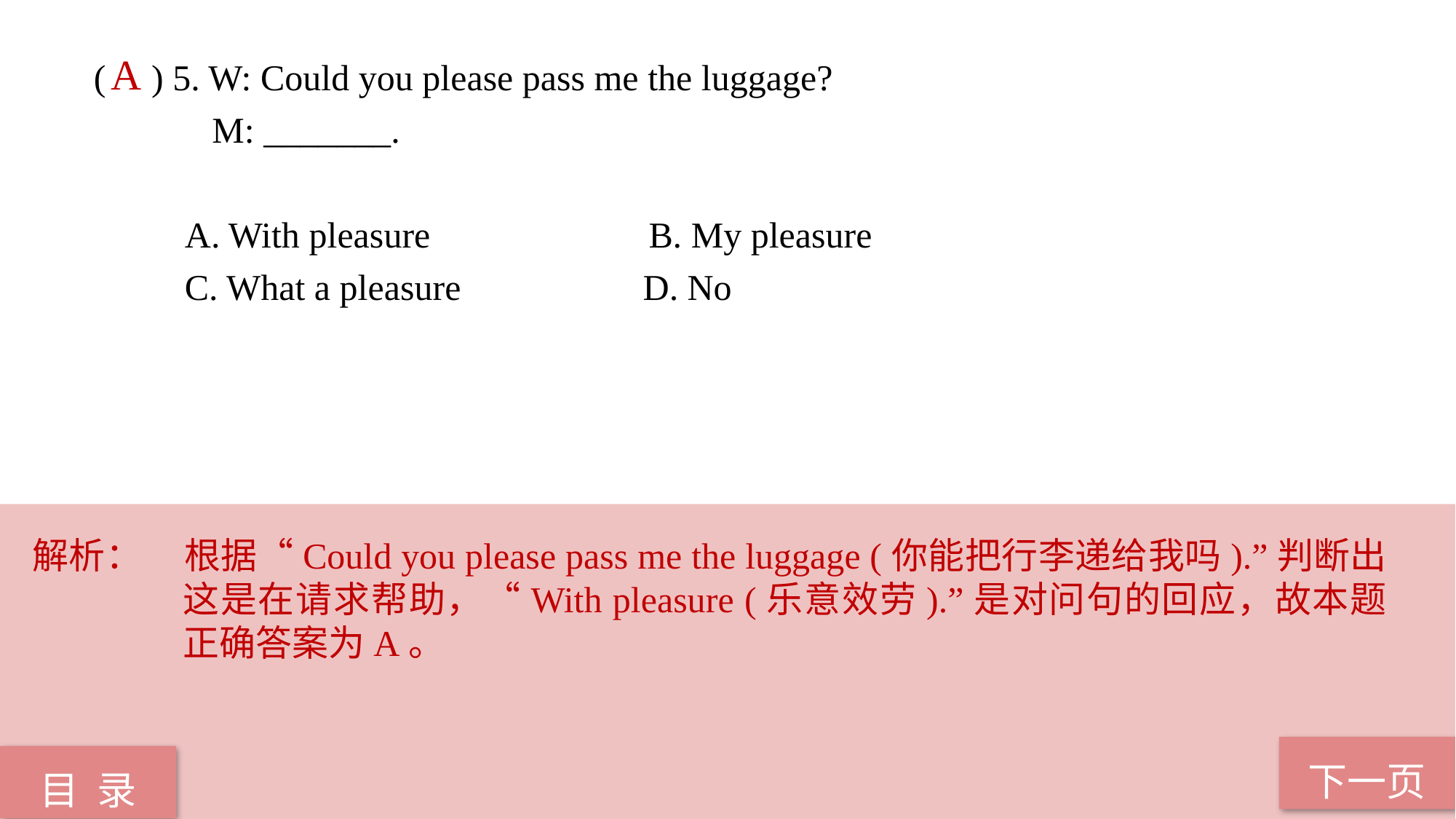

(     ) 5. W: Could you please pass me the luggage?
             M: _______.

          A. With pleasure                        B. My pleasure
          C. What a pleasure                    D. No
A
解析：	根据“Could you please pass me the luggage (你能把行李递给我吗).”判断出这是在请求帮助，“With pleasure (乐意效劳).”是对问句的回应，故本题正确答案为A。
下一页